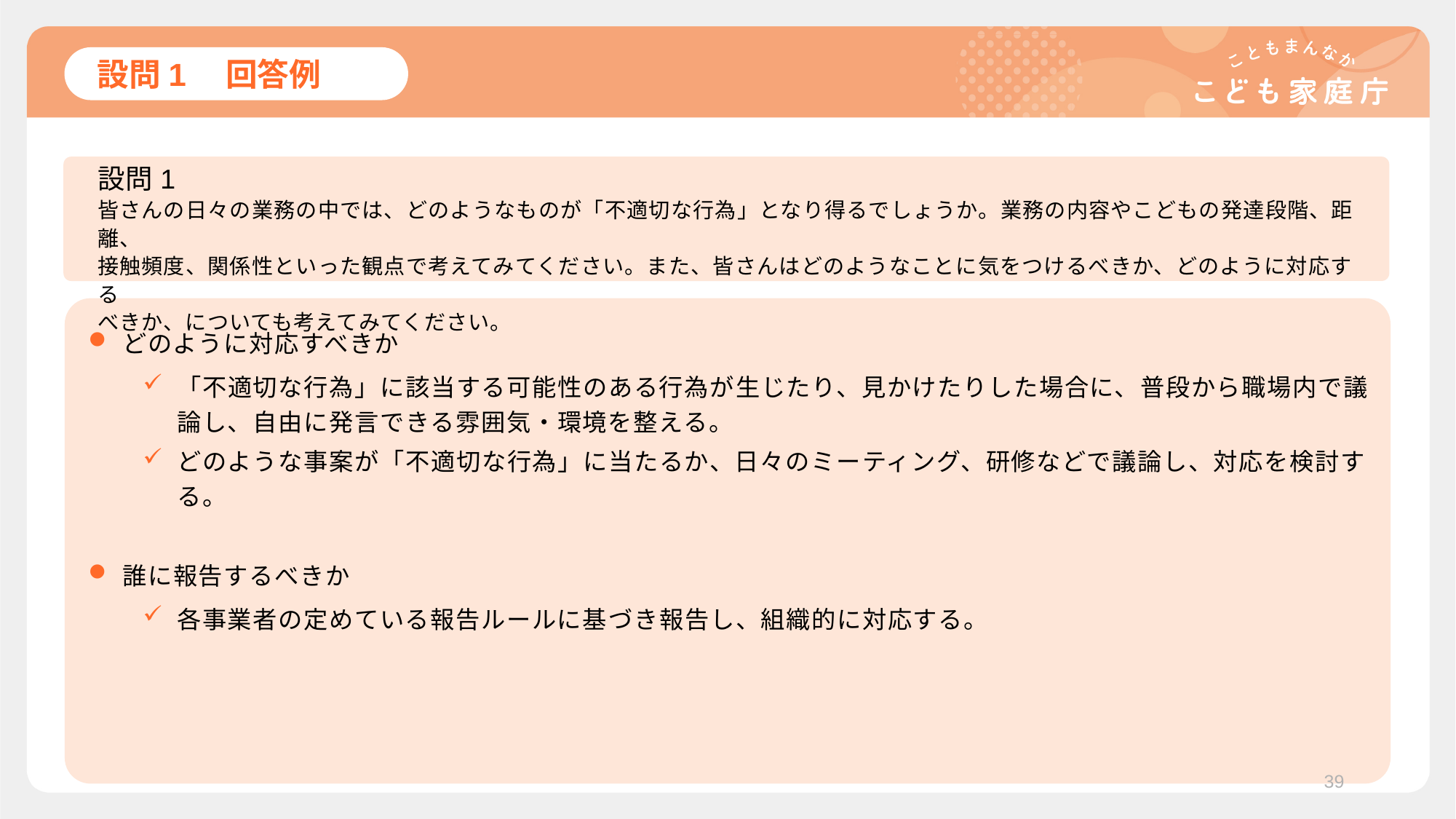

# 設問1　回答例
設問1
皆さんの日々の業務の中では、どのようなものが「不適切な行為」となり得るでしょうか。業務の内容やこどもの発達段階、距離、
接触頻度、関係性といった観点で考えてみてください。また、皆さんはどのようなことに気をつけるべきか、どのように対応する
べきか、についても考えてみてください。

どのように対応すべきか
「不適切な行為」に該当する可能性のある行為が生じたり、見かけたりした場合に、普段から職場内で議論し、自由に発言できる雰囲気・環境を整える。
どのような事案が「不適切な行為」に当たるか、日々のミーティング、研修などで議論し、対応を検討する。

誰に報告するべきか
各事業者の定めている報告ルールに基づき報告し、組織的に対応する。
39